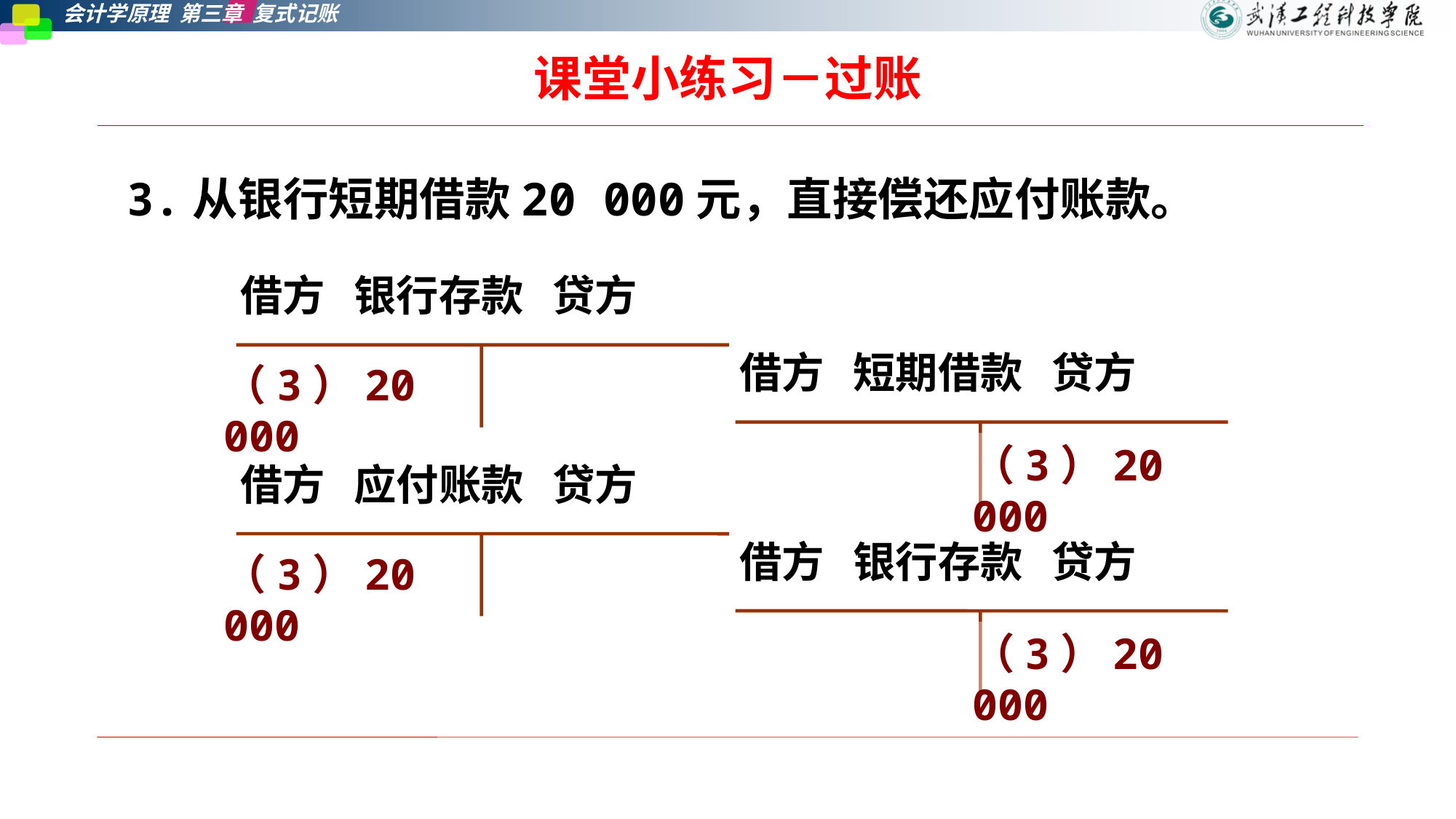

# 课堂小练习－过账
3.从银行短期借款20 000元，直接偿还应付账款。
借方   银行存款   贷方

借方   短期借款   贷方

（3）20 000
（3）20 000
借方   应付账款   贷方

借方   银行存款   贷方

（3）20 000
（3）20 000